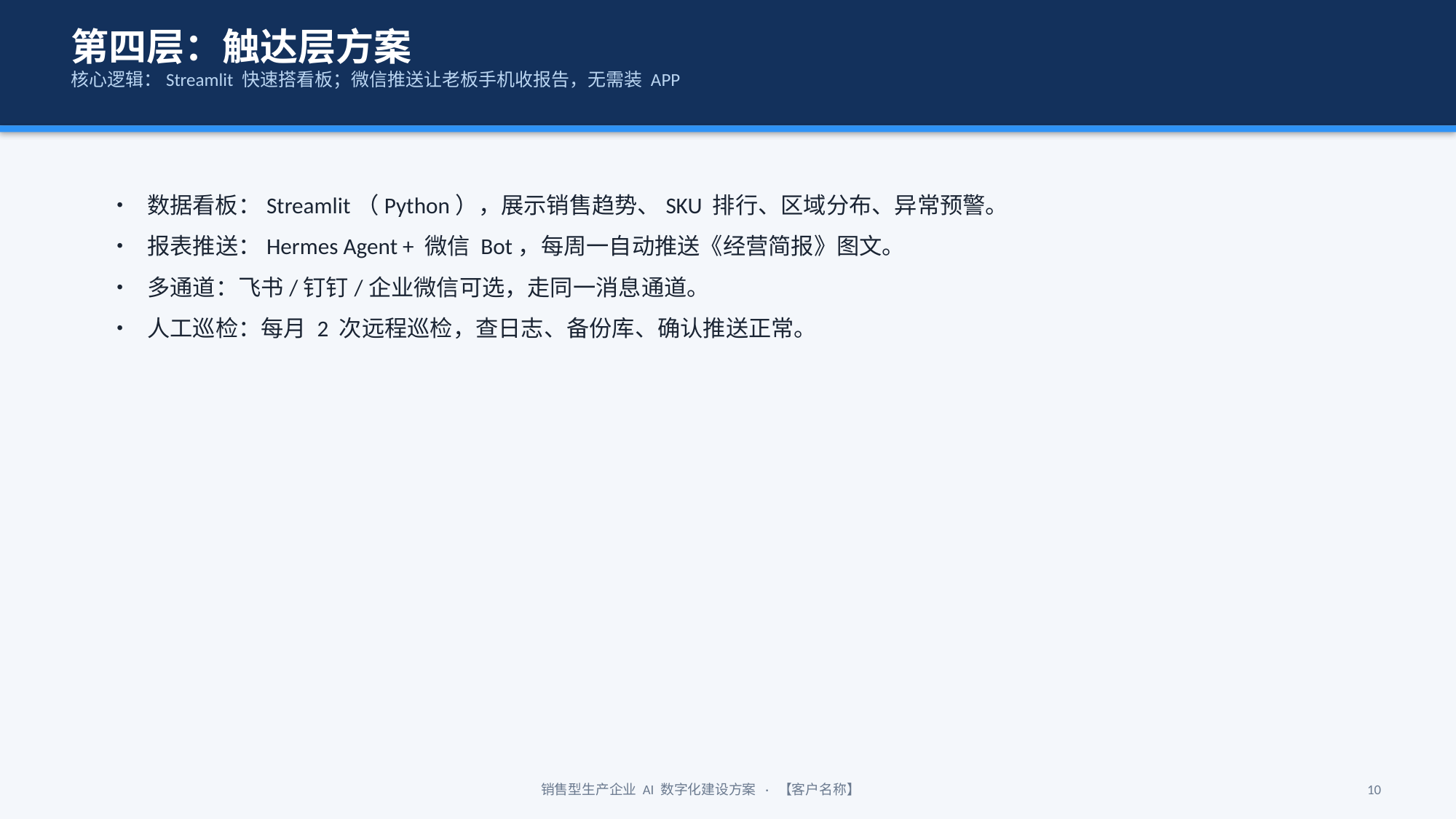

第四层：触达层方案
核心逻辑：Streamlit 快速搭看板；微信推送让老板手机收报告，无需装 APP

•  数据看板：Streamlit（Python），展示销售趋势、SKU 排行、区域分布、异常预警。
•  报表推送：Hermes Agent + 微信 Bot，每周一自动推送《经营简报》图文。
•  多通道：飞书/钉钉/企业微信可选，走同一消息通道。
•  人工巡检：每月 2 次远程巡检，查日志、备份库、确认推送正常。
销售型生产企业 AI 数字化建设方案  ·  【客户名称】
10